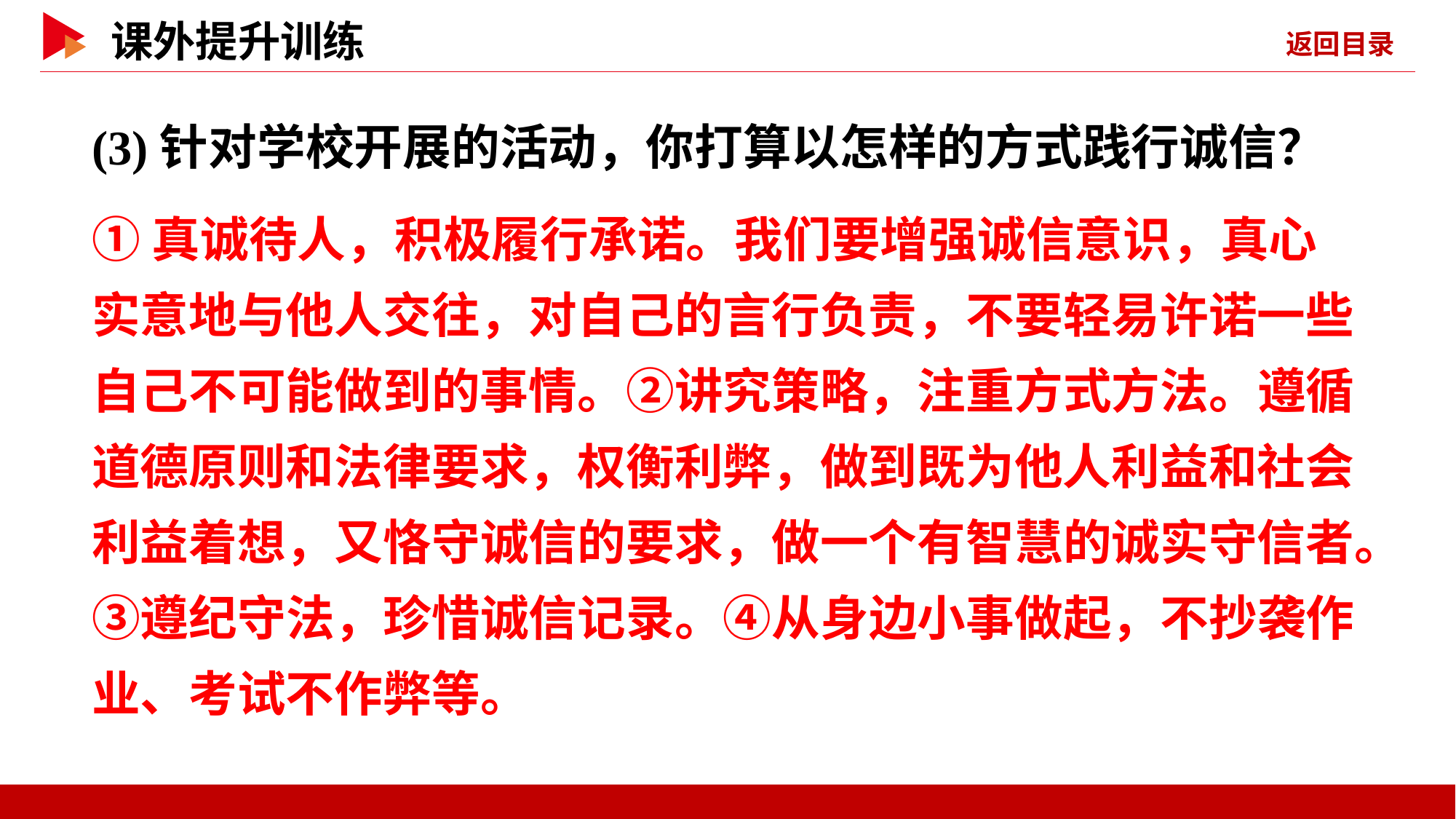

(3)针对学校开展的活动，你打算以怎样的方式践行诚信？
①真诚待人，积极履行承诺。我们要增强诚信意识，真心实意地与他人交往，对自己的言行负责，不要轻易许诺一些自己不可能做到的事情。②讲究策略，注重方式方法。遵循道德原则和法律要求，权衡利弊，做到既为他人利益和社会利益着想，又恪守诚信的要求，做一个有智慧的诚实守信者。③遵纪守法，珍惜诚信记录。④从身边小事做起，不抄袭作业、考试不作弊等。